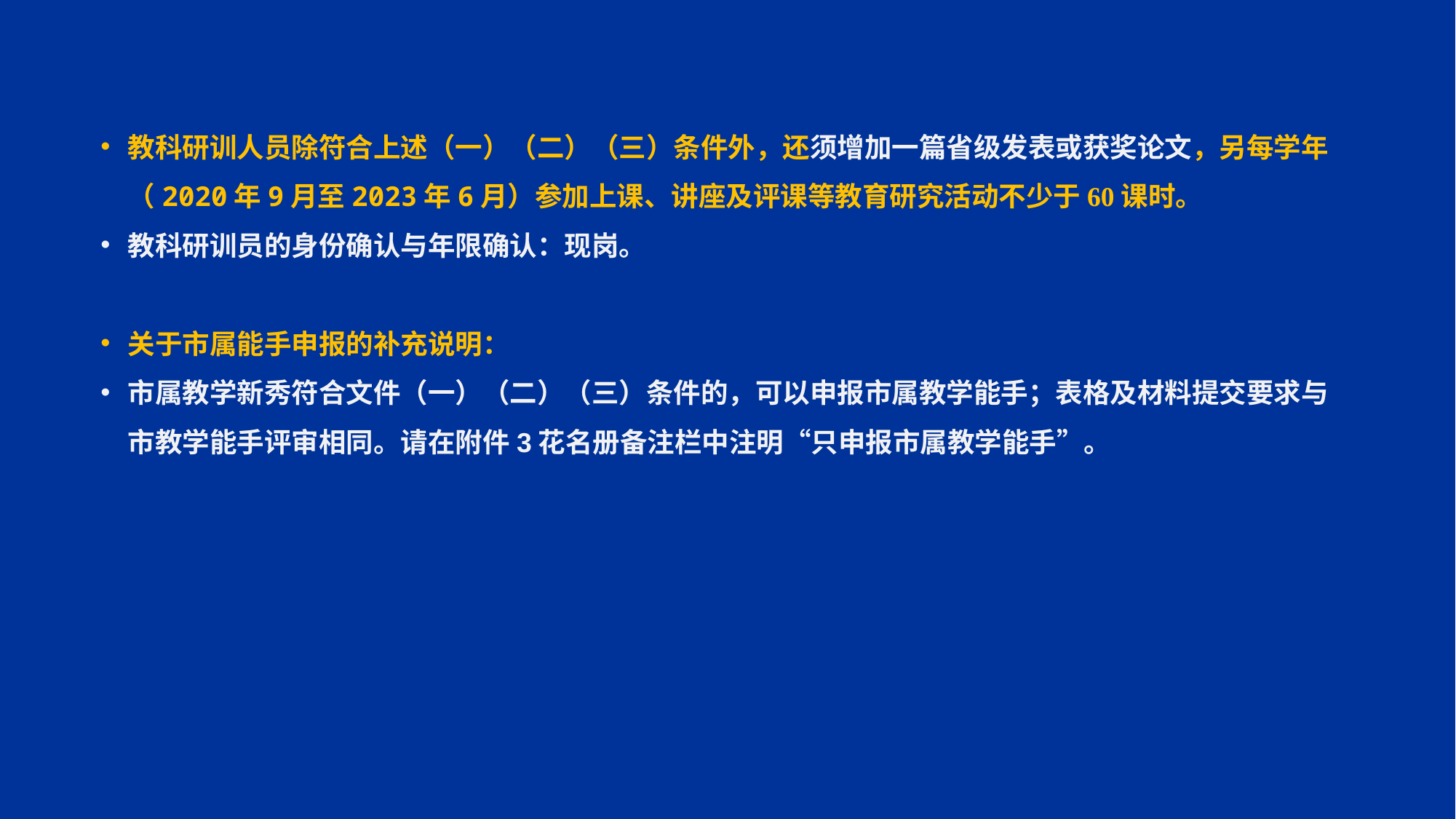

教科研训人员除符合上述（一）（二）（三）条件外，还须增加一篇省级发表或获奖论文，另每学年（2020年9月至2023年6月）参加上课、讲座及评课等教育研究活动不少于60课时。
教科研训员的身份确认与年限确认：现岗。

关于市属能手申报的补充说明：
市属教学新秀符合文件（一）（二）（三）条件的，可以申报市属教学能手；表格及材料提交要求与市教学能手评审相同。请在附件3花名册备注栏中注明“只申报市属教学能手”。

3